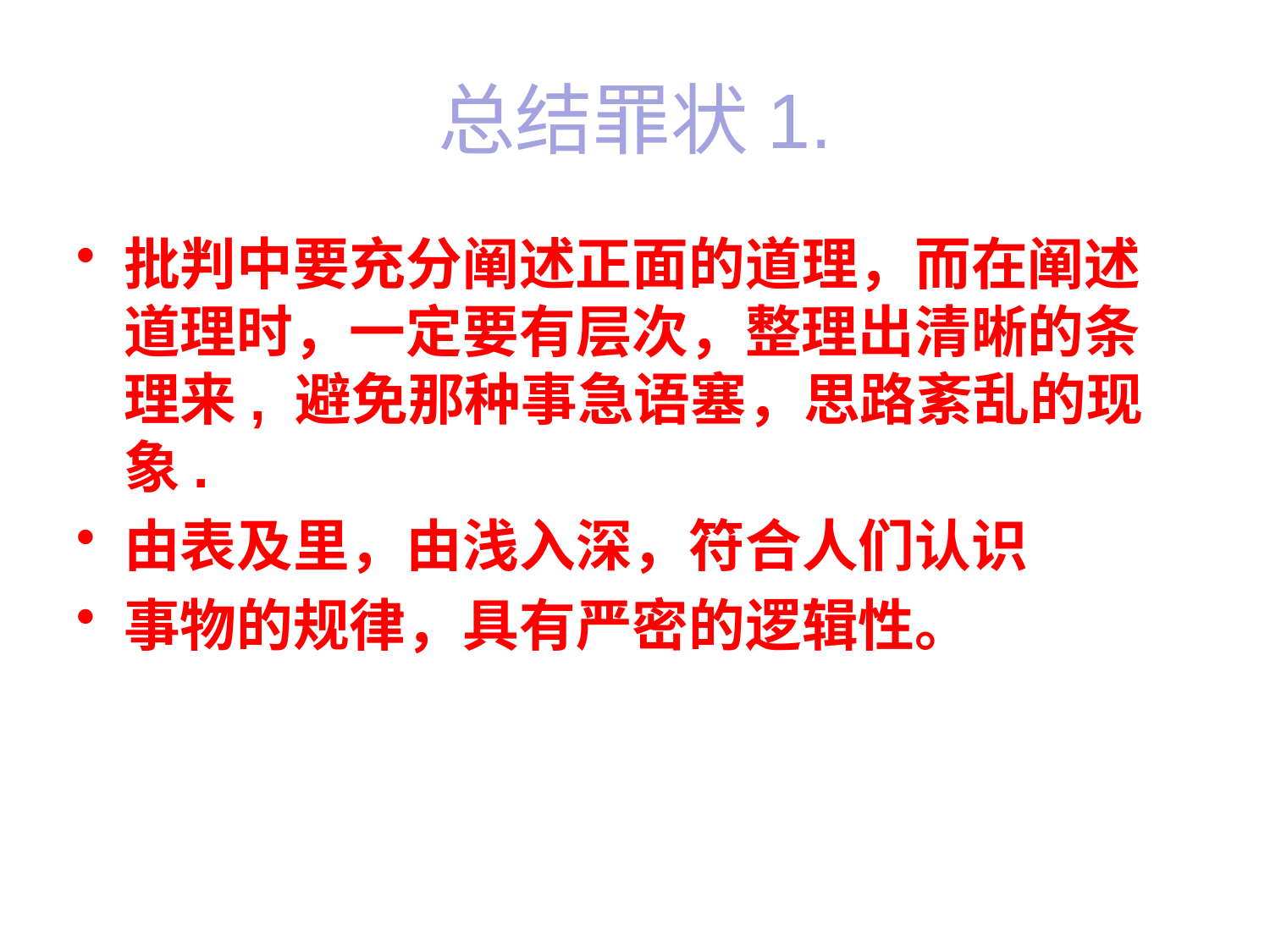

# 总结罪状1.
批判中要充分阐述正面的道理，而在阐述道理时，一定要有层次，整理出清晰的条理来, 避免那种事急语塞，思路紊乱的现象.
由表及里，由浅入深，符合人们认识
事物的规律，具有严密的逻辑性。